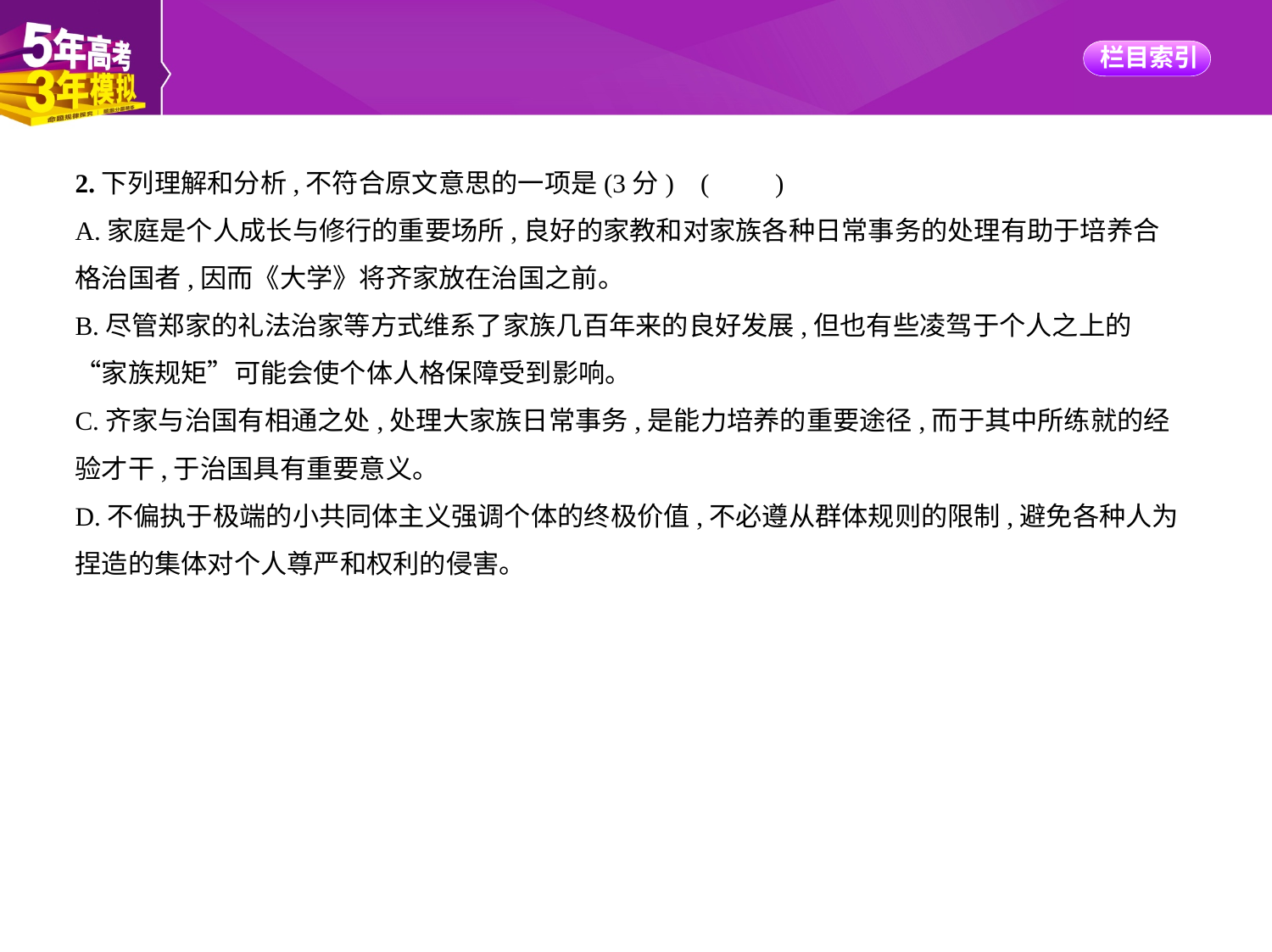

2.下列理解和分析,不符合原文意思的一项是(3分) (　　)
A.家庭是个人成长与修行的重要场所,良好的家教和对家族各种日常事务的处理有助于培养合
格治国者,因而《大学》将齐家放在治国之前。
B.尽管郑家的礼法治家等方式维系了家族几百年来的良好发展,但也有些凌驾于个人之上的
“家族规矩”可能会使个体人格保障受到影响。
C.齐家与治国有相通之处,处理大家族日常事务,是能力培养的重要途径,而于其中所练就的经
验才干,于治国具有重要意义。
D.不偏执于极端的小共同体主义强调个体的终极价值,不必遵从群体规则的限制,避免各种人为
捏造的集体对个人尊严和权利的侵害。